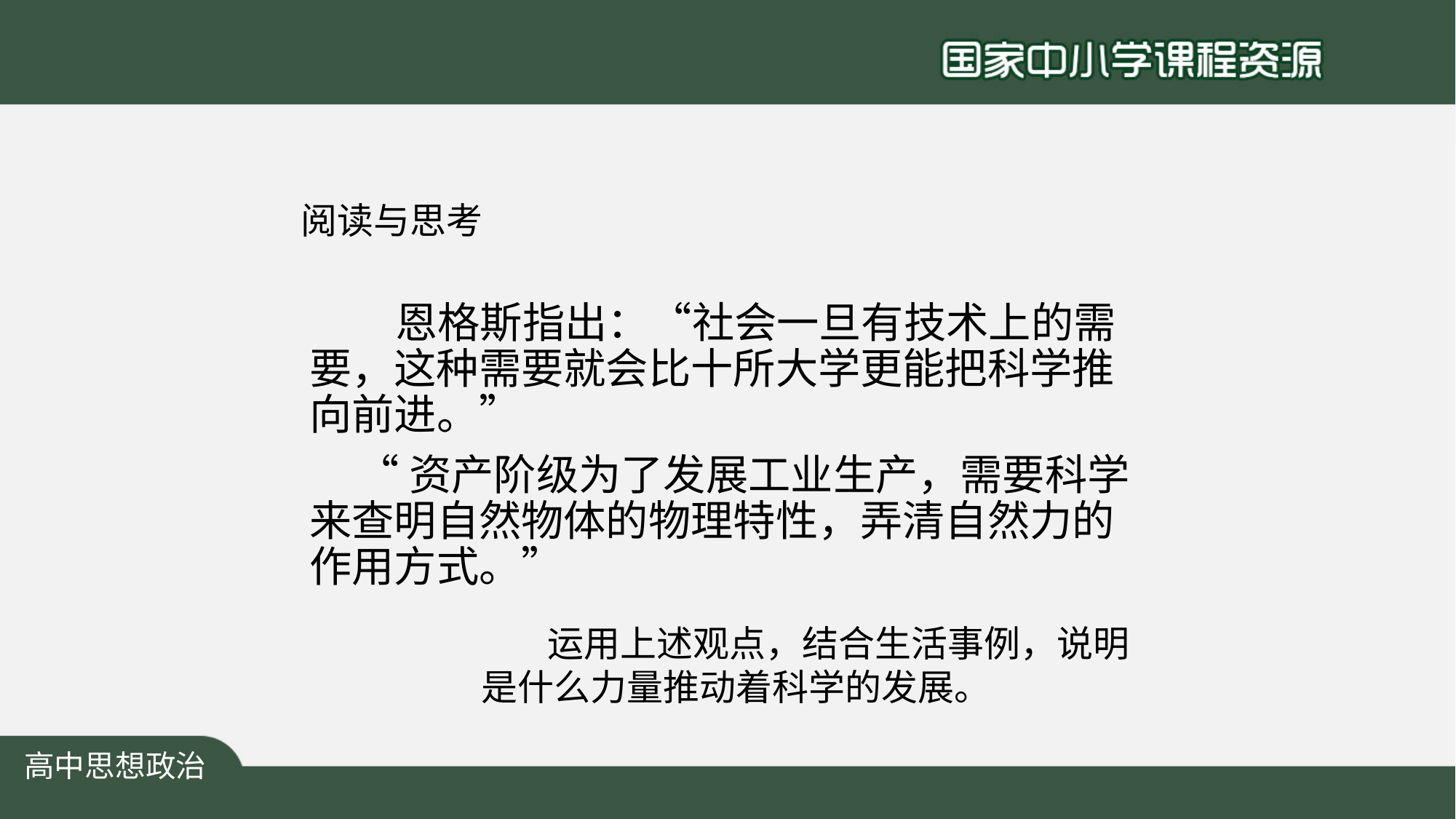

# 阅读与思考

        恩格斯指出：“社会一旦有技术上的需要，这种需要就会比十所大学更能把科学推向前进。”
     “资产阶级为了发展工业生产，需要科学来查明自然物体的物理特性，弄清自然力的作用方式。”
       运用上述观点，结合生活事例，说明是什么力量推动着科学的发展。